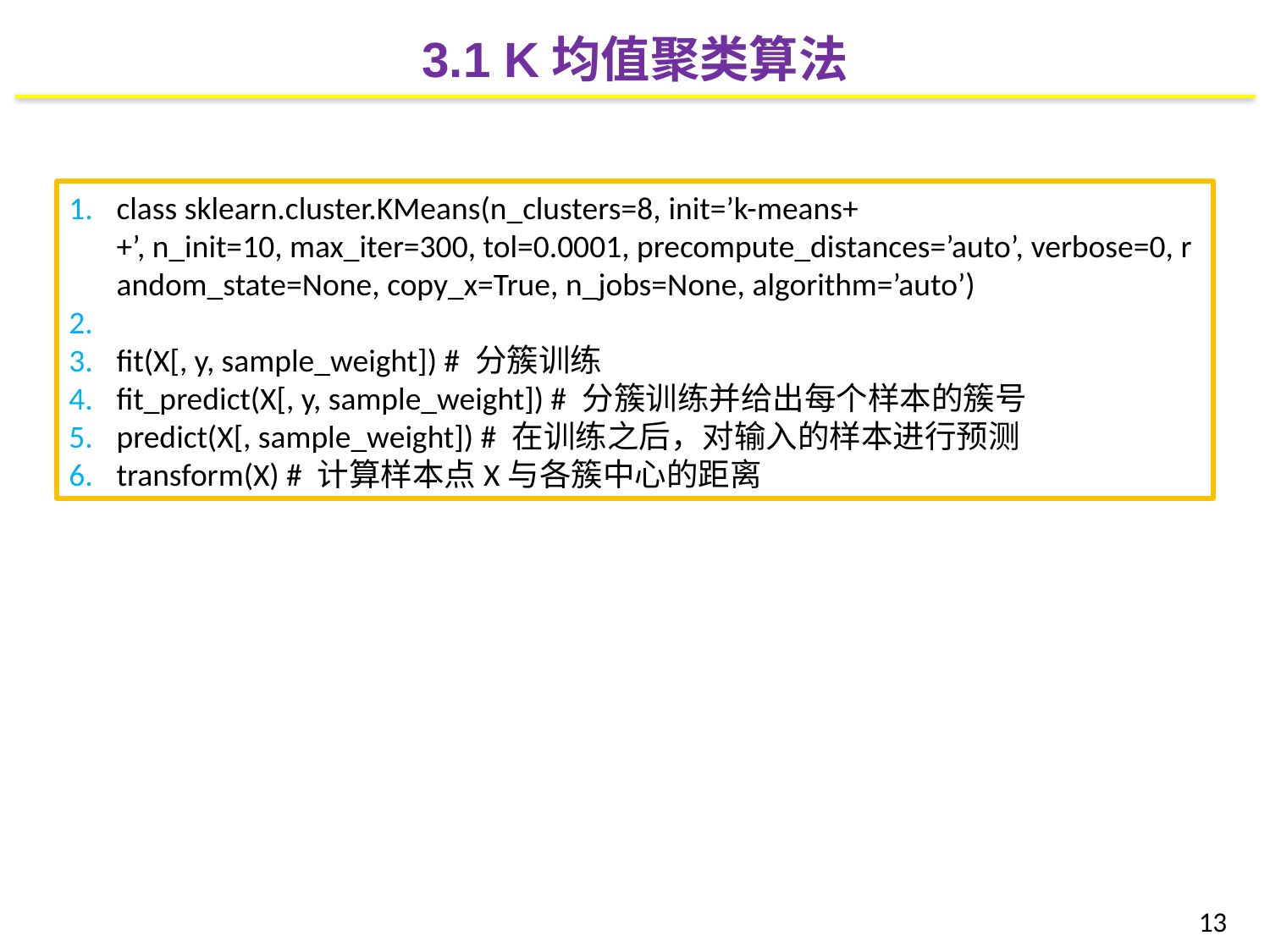

3.1 K均值聚类算法
class sklearn.cluster.KMeans(n_clusters=8, init=’k-means++’, n_init=10, max_iter=300, tol=0.0001, precompute_distances=’auto’, verbose=0, random_state=None, copy_x=True, n_jobs=None, algorithm=’auto’)

fit(X[, y, sample_weight]) # 分簇训练
fit_predict(X[, y, sample_weight]) # 分簇训练并给出每个样本的簇号
predict(X[, sample_weight]) # 在训练之后，对输入的样本进行预测
transform(X) # 计算样本点X与各簇中心的距离
13